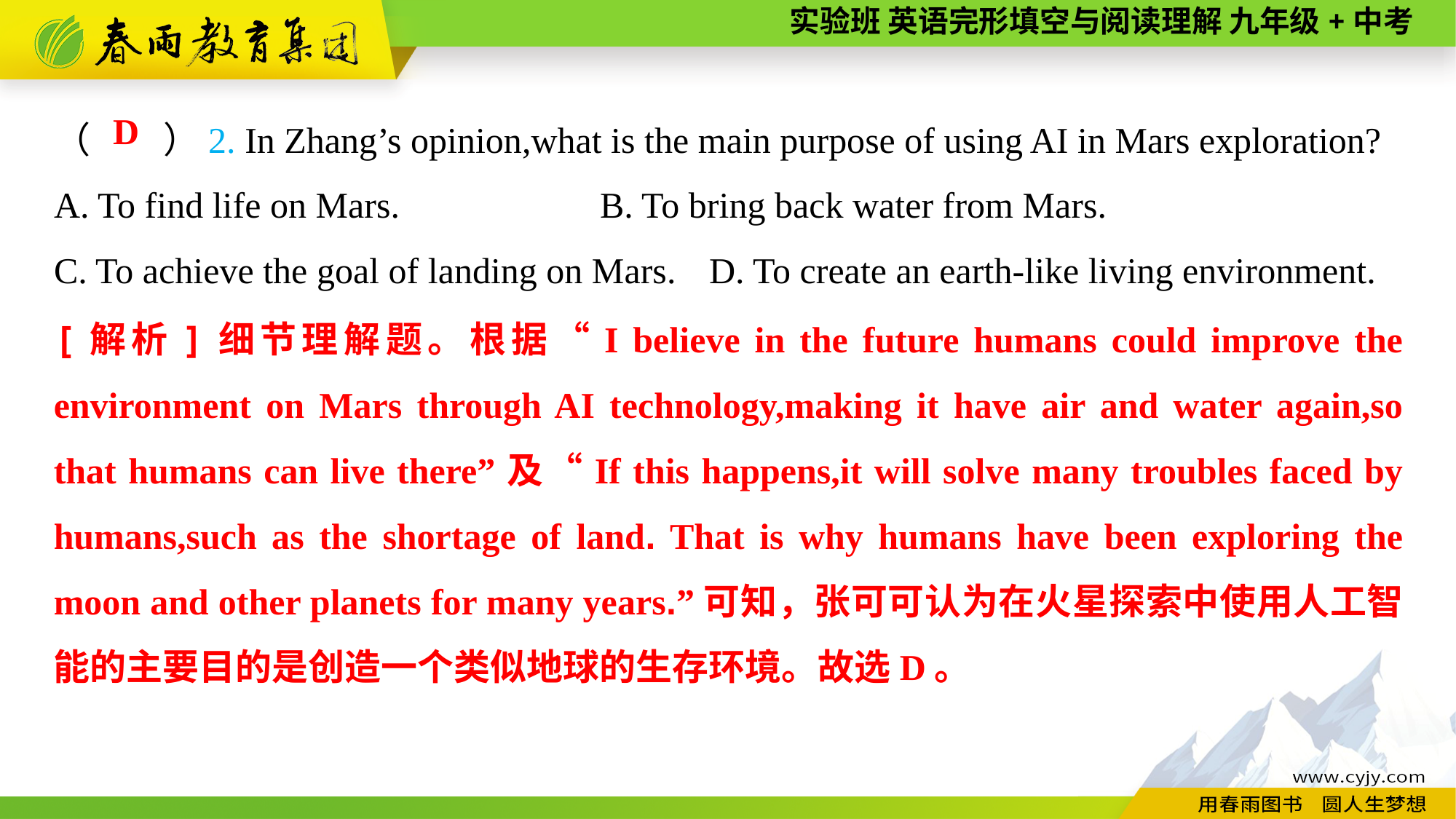

（　　）2. In Zhang’s opinion,what is the main purpose of using AI in Mars exploration?
A. To find life on Mars.		B. To bring back water from Mars.
C. To achieve the goal of landing on Mars.	D. To create an earth-like living environment.
D
[解析]细节理解题。根据“I believe in the future humans could improve the environment on Mars through AI technology,making it have air and water again,so that humans can live there”及“If this happens,it will solve many troubles faced by humans,such as the shortage of land. That is why humans have been exploring the moon and other planets for many years.”可知，张可可认为在火星探索中使用人工智能的主要目的是创造一个类似地球的生存环境。故选D。